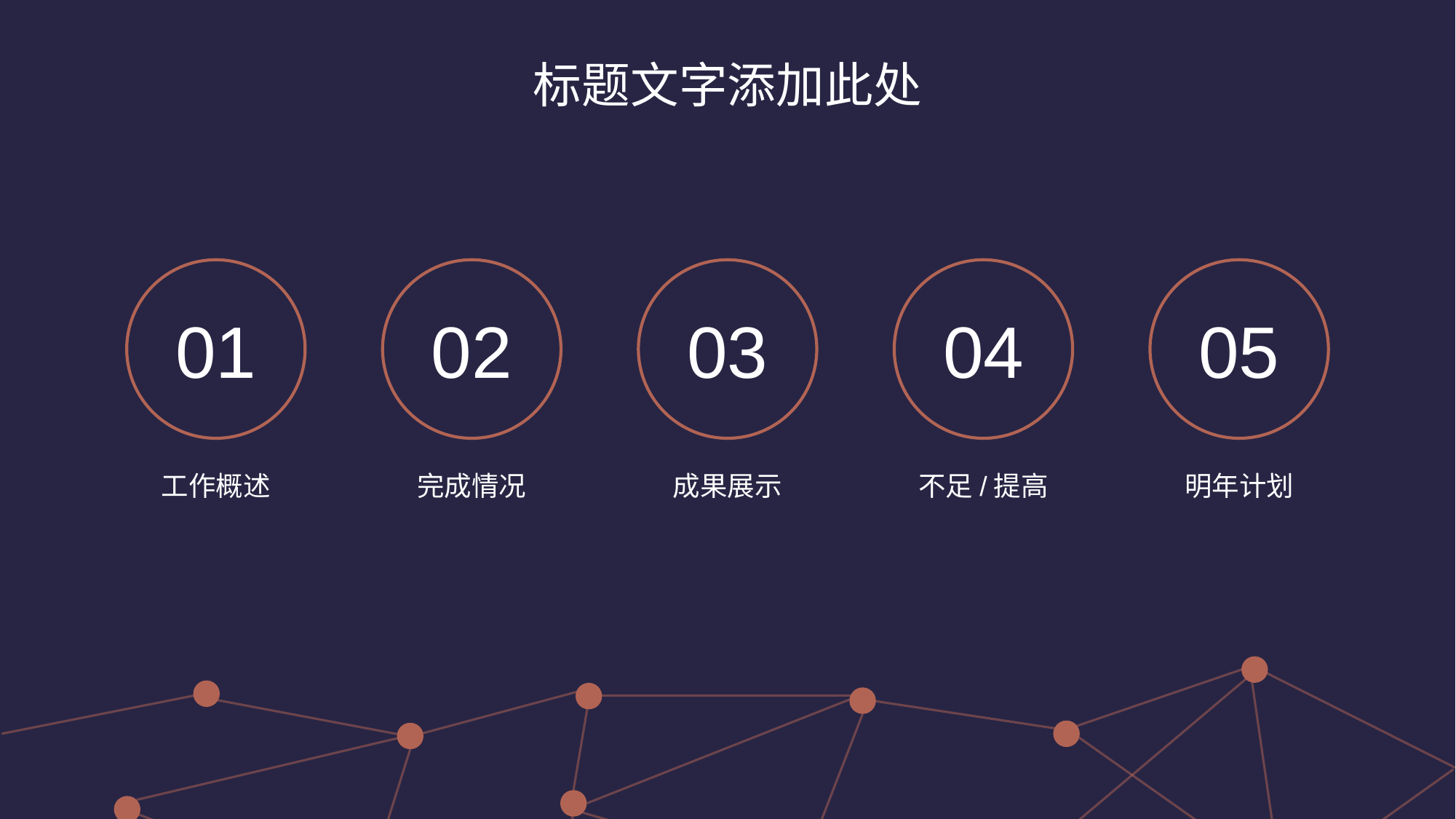

标题文字添加此处

01
工作概述

02
完成情况

03
成果展示

04
不足/提高

05
明年计划